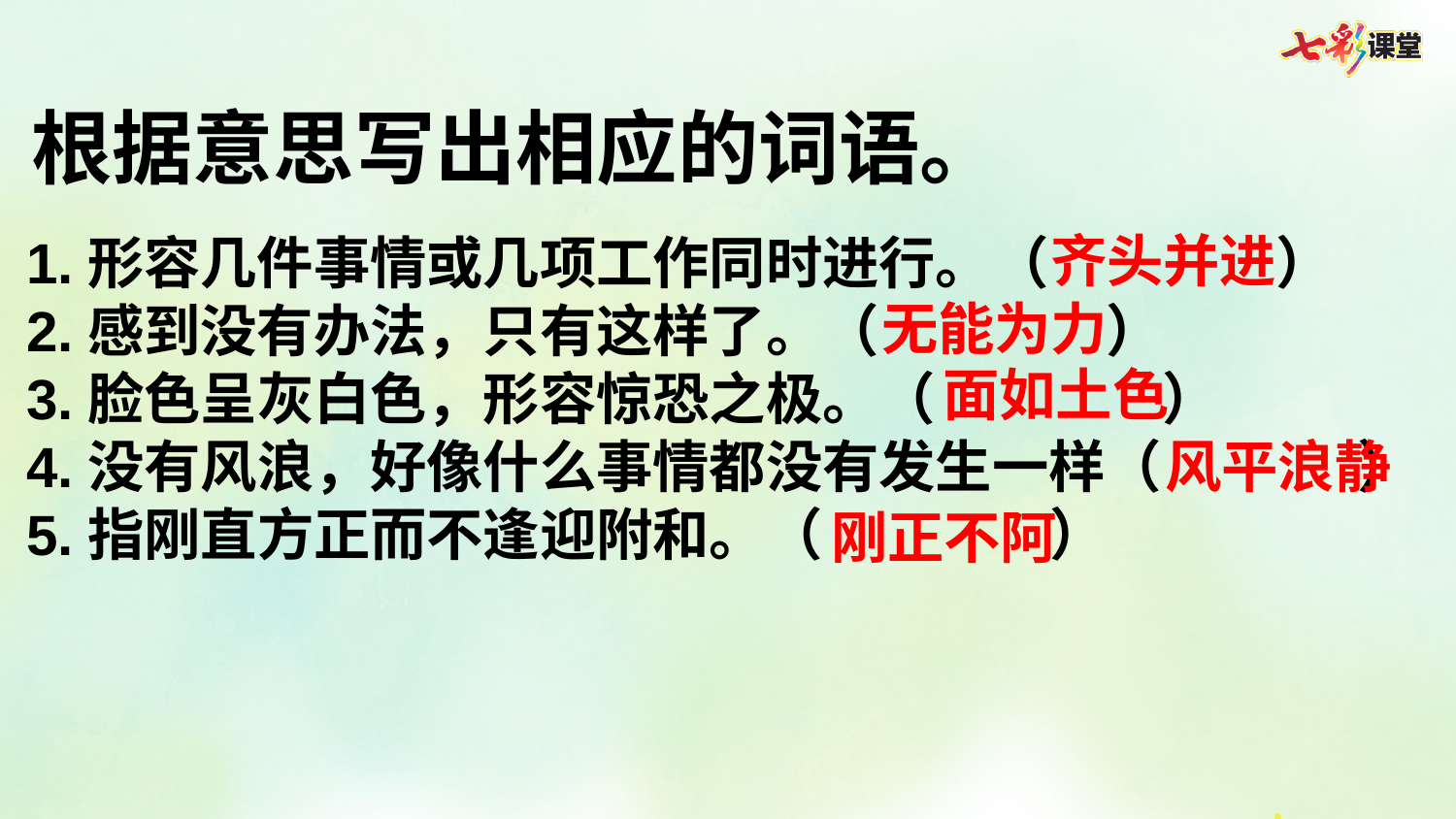

根据意思写出相应的词语。
齐头并进
1.形容几件事情或几项工作同时进行。（        ）
2.感到没有办法，只有这样了。（        ）
3.脸色呈灰白色，形容惊恐之极。（        ）
4.没有风浪，好像什么事情都没有发生一样（        ）
5.指刚直方正而不逢迎附和。（        ）
无能为力
面如土色
风平浪静
刚正不阿